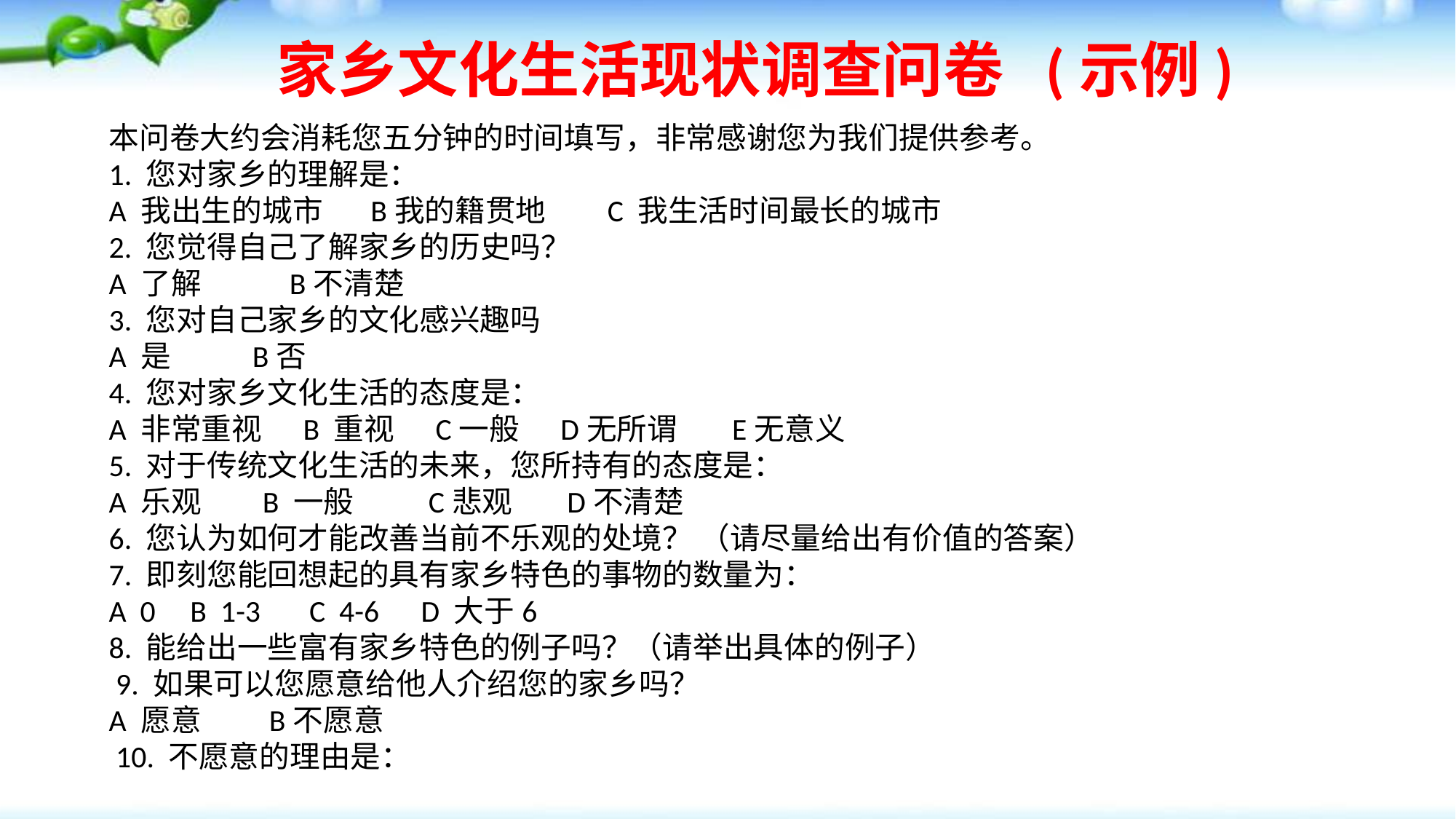

家乡文化生活现状调查问卷  (示例)

本问卷大约会消耗您五分钟的时间填写，非常感谢您为我们提供参考。
1. 您对家乡的理解是：
A 我出生的城市      B我的籍贯地        C 我生活时间最长的城市
2. 您觉得自己了解家乡的历史吗？
A 了解            B不清楚
3. 您对自己家乡的文化感兴趣吗
A 是           B否
4. 您对家乡文化生活的态度是：
A 非常重视     B 重视     C一般     D无所谓       E无意义
5. 对于传统文化生活的未来，您所持有的态度是：
A 乐观        B 一般          C悲观       D不清楚
6. 您认为如何才能改善当前不乐观的处境？ （请尽量给出有价值的答案）
7. 即刻您能回想起的具有家乡特色的事物的数量为：
A  0     B  1-3       C  4-6      D 大于6
8. 能给出一些富有家乡特色的例子吗？（请举出具体的例子）
 9. 如果可以您愿意给他人介绍您的家乡吗？
A 愿意         B不愿意
 10. 不愿意的理由是：